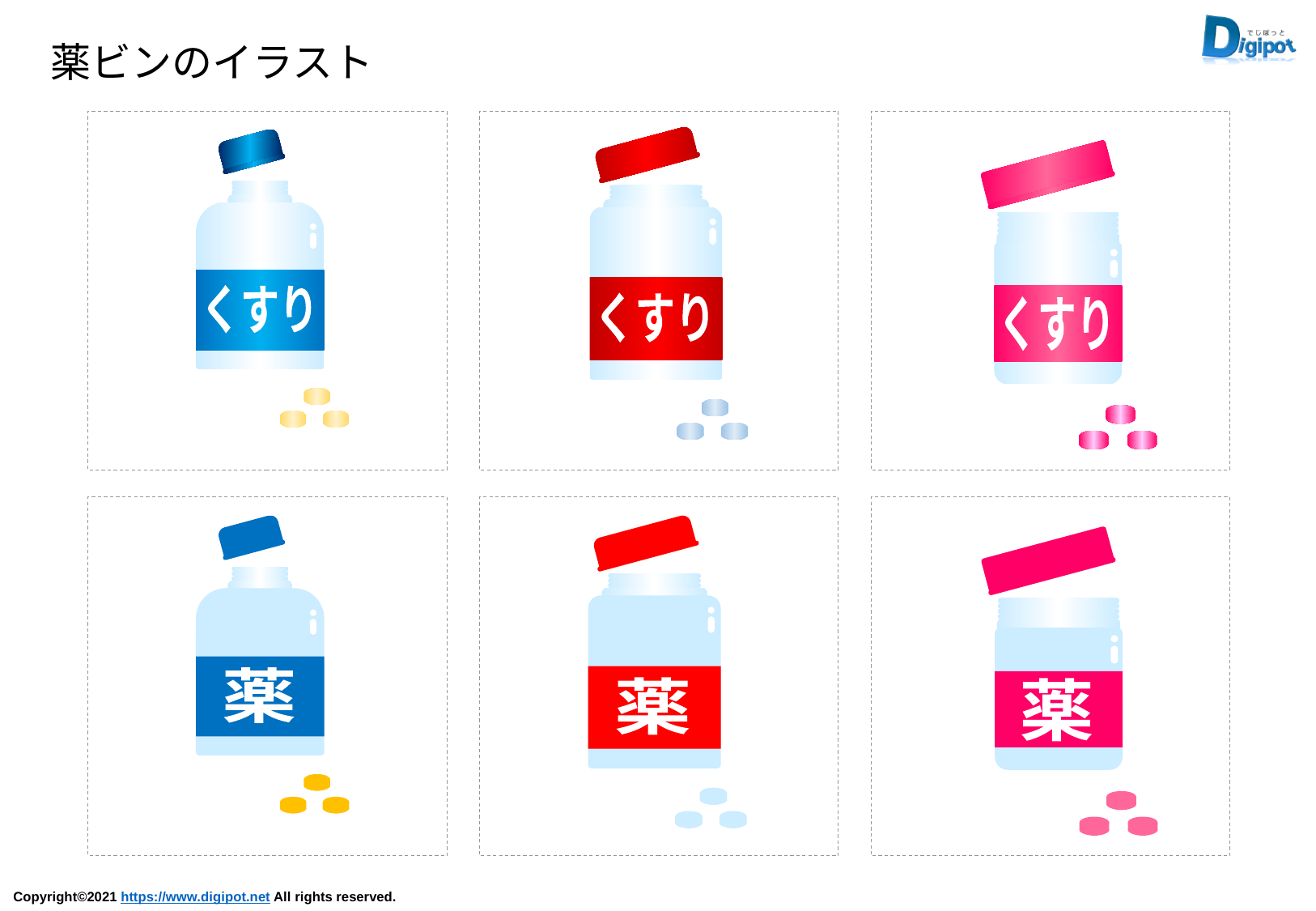

薬ビンのイラスト

くすり

くすり

くすり

薬

薬

薬